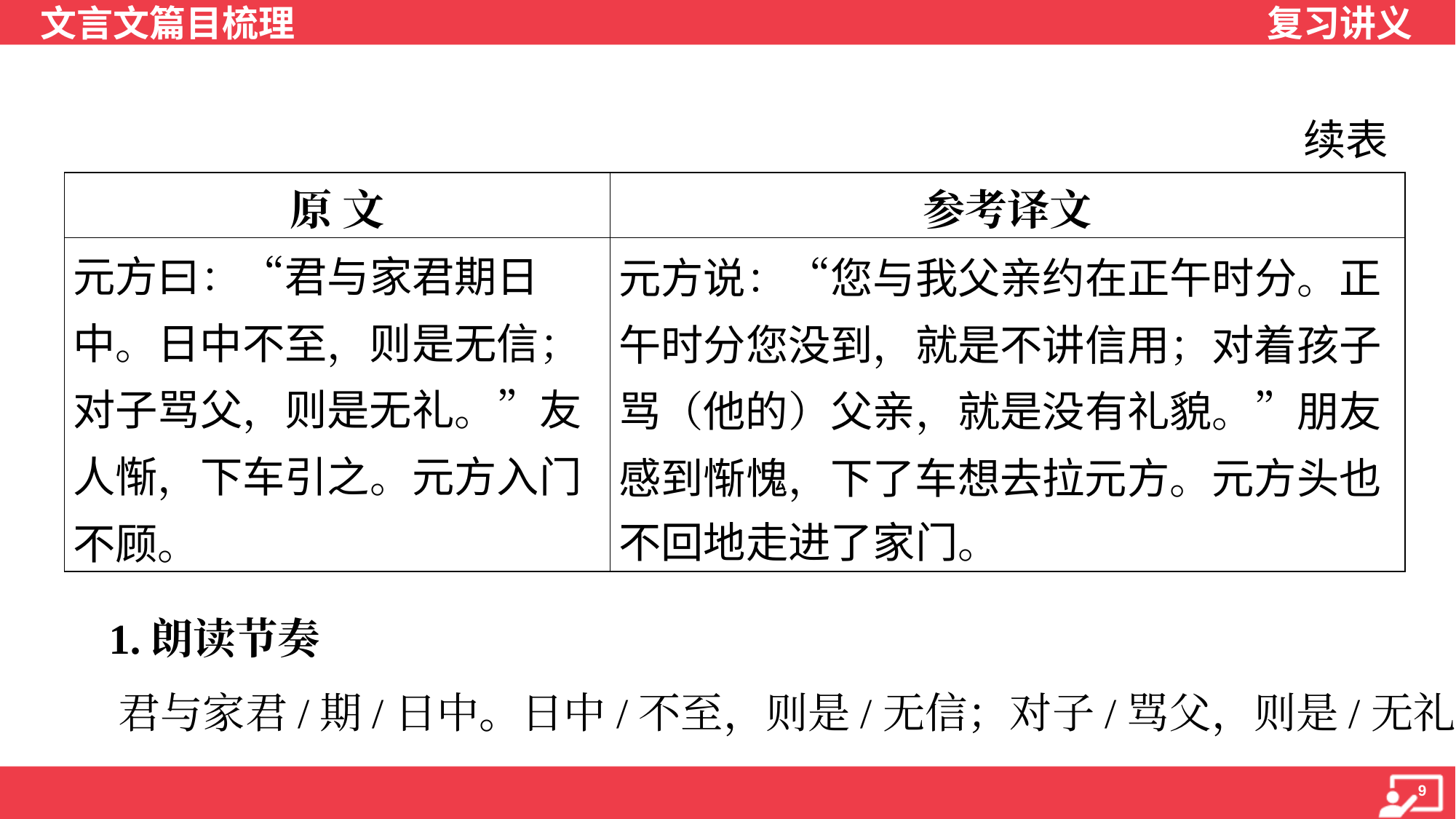

续表
| 原 文 | 参考译文 |
| --- | --- |
| 元方曰：“君与家君期日中。日中不至，则是无信；对子骂父，则是无礼。”友人惭，下车引之。元方入门不顾。 | 元方说：“您与我父亲约在正午时分。正午时分您没到，就是不讲信用；对着孩子骂（他的）父亲，就是没有礼貌。”朋友 感到惭愧，下了车想去拉元方。元方头也 不回地走进了家门。 |
    1.朗读节奏
    君与家君/期/日中。日中/不至，则是/无信；对子/骂父，则是/无礼。